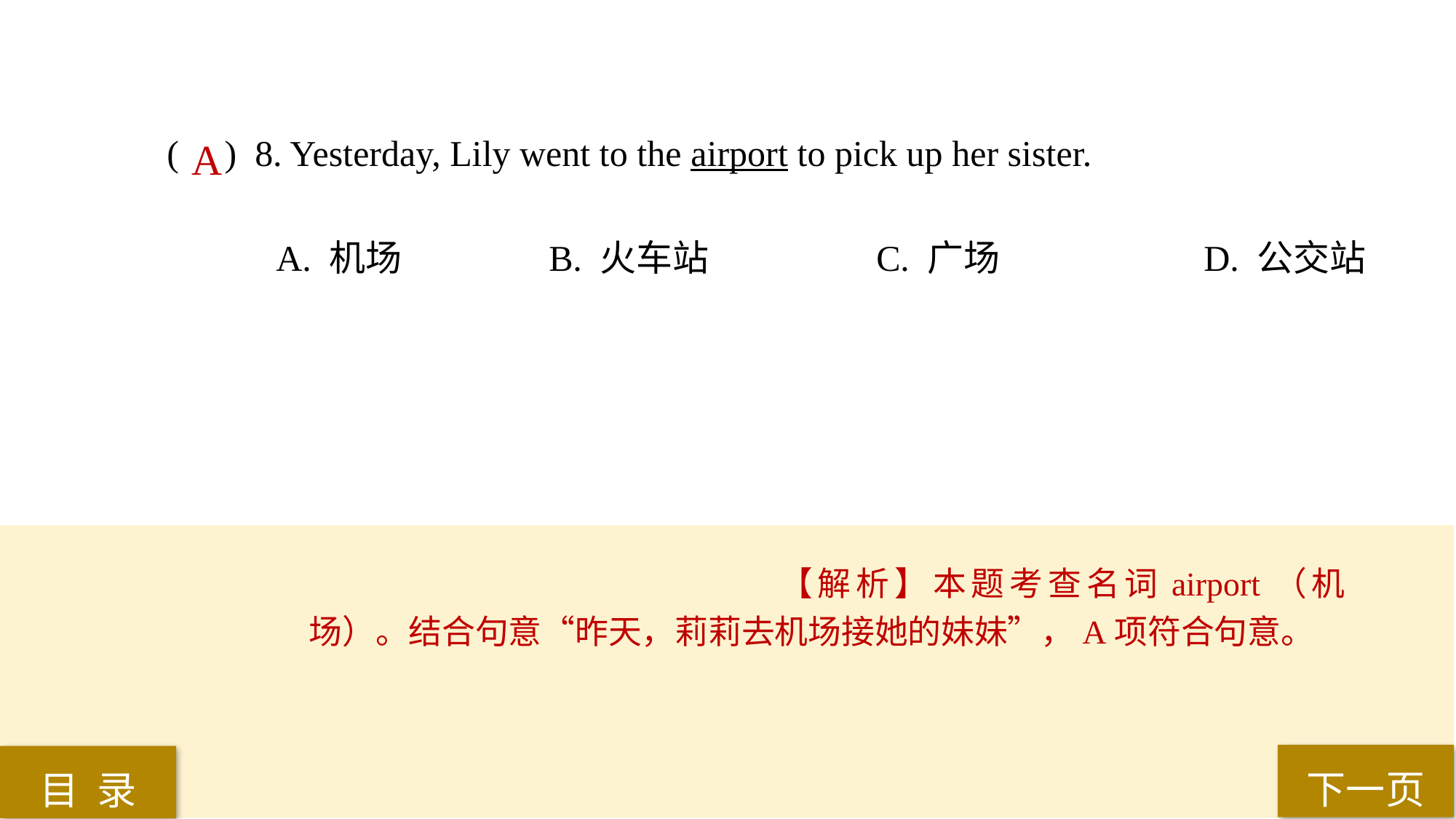

(     )  8. Yesterday, Lily went to the airport to pick up her sister.

A. 机场 		B. 火车站 		C. 广场 		D. 公交站
A
【解析】本题考查名词airport（机场）。结合句意“昨天，莉莉去机场接她的妹妹”，A项符合句意。